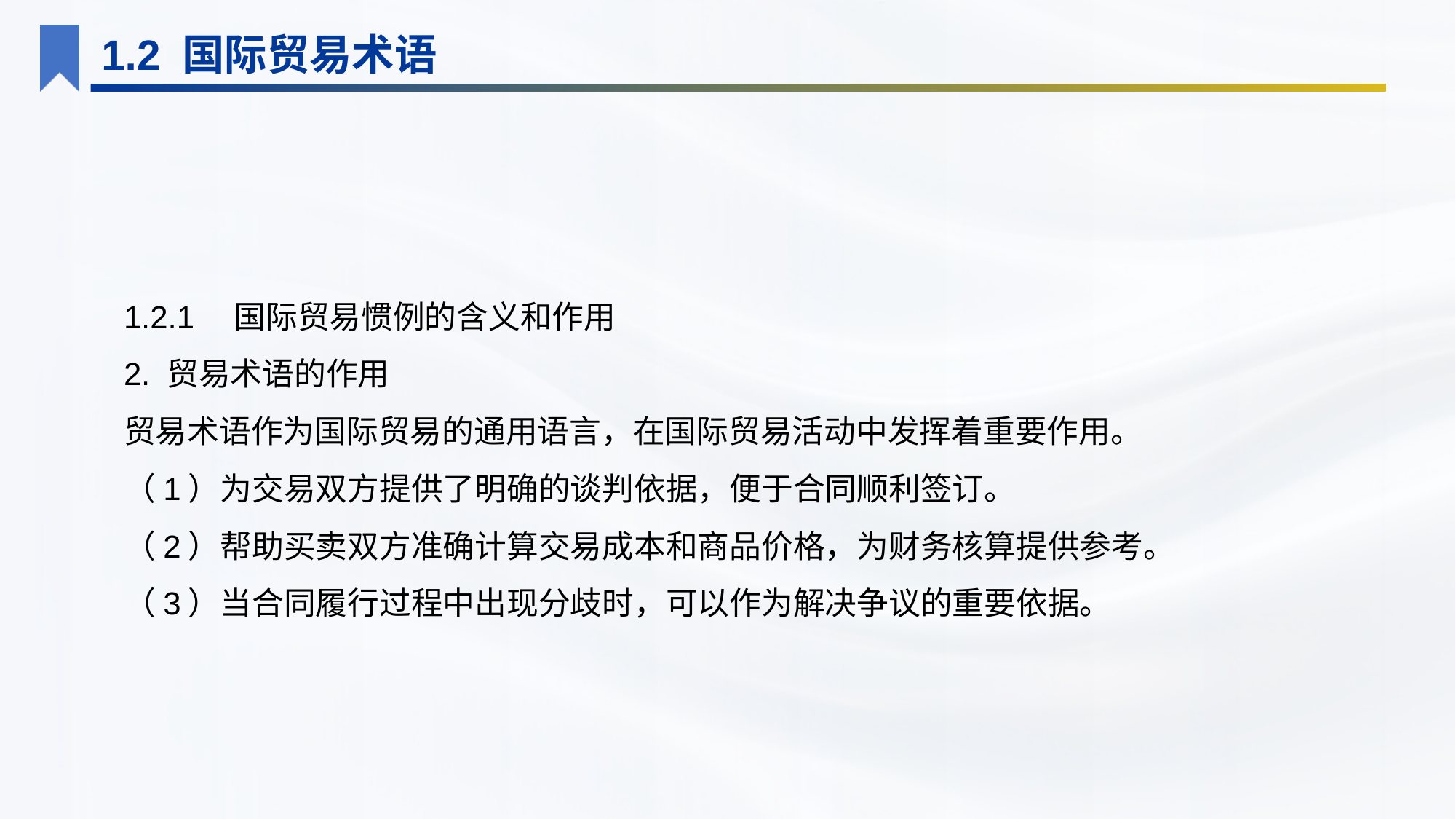

1.2 国际贸易术语
1.2.1　国际贸易惯例的含义和作用
2. 贸易术语的作用
贸易术语作为国际贸易的通用语言，在国际贸易活动中发挥着重要作用。
（1）为交易双方提供了明确的谈判依据，便于合同顺利签订。
（2）帮助买卖双方准确计算交易成本和商品价格，为财务核算提供参考。
（3）当合同履行过程中出现分歧时，可以作为解决争议的重要依据。